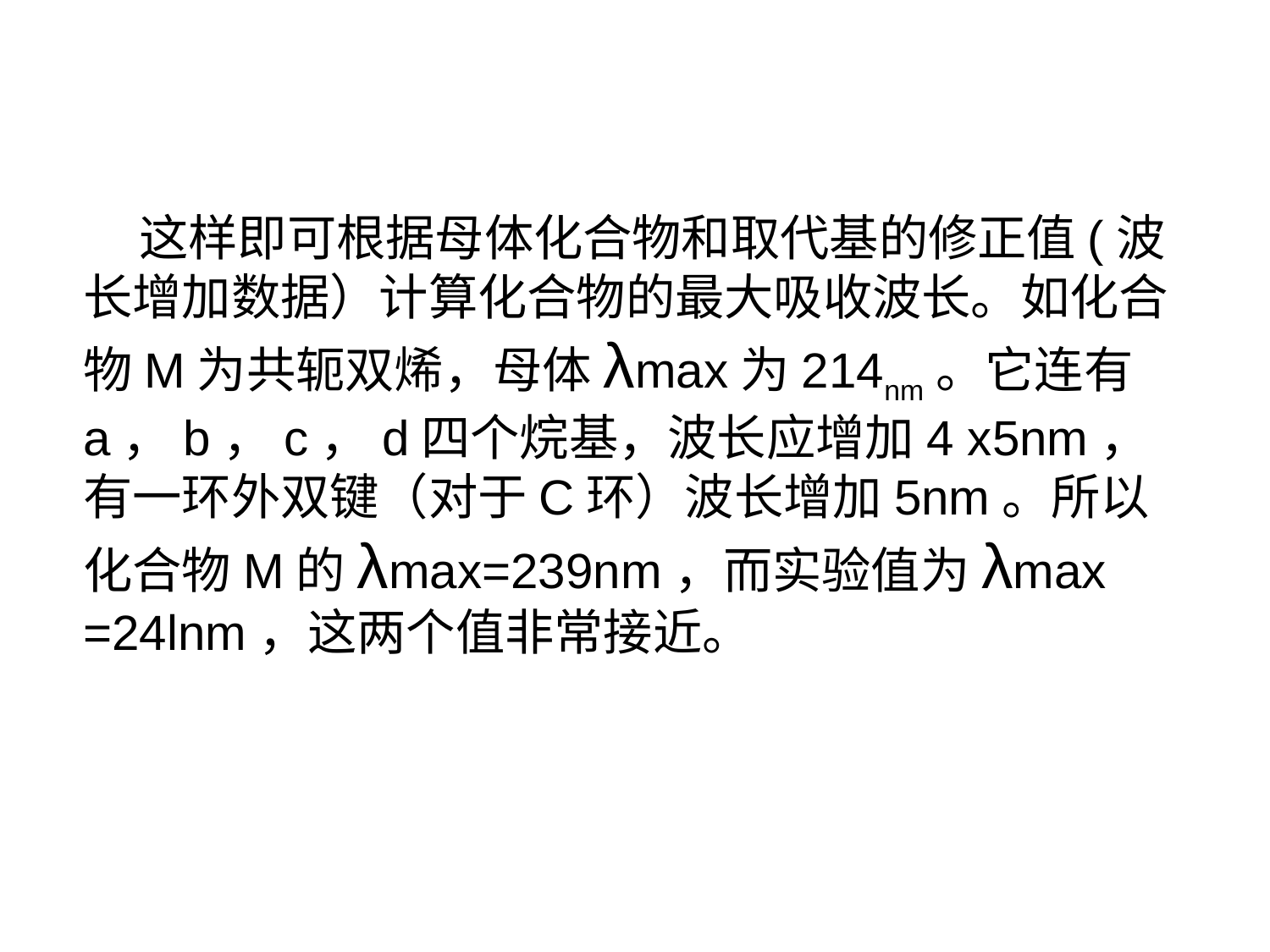

这样即可根据母体化合物和取代基的修正值(波长增加数据）计算化合物的最大吸收波长。如化合物M为共轭双烯，母体λmax为214nm。它连有a，b，c，d四个烷基，波长应增加4 x5nm，有一环外双键（对于C环）波长增加5nm。所以化合物M的λmax=239nm，而实验值为λmax =24lnm，这两个值非常接近。